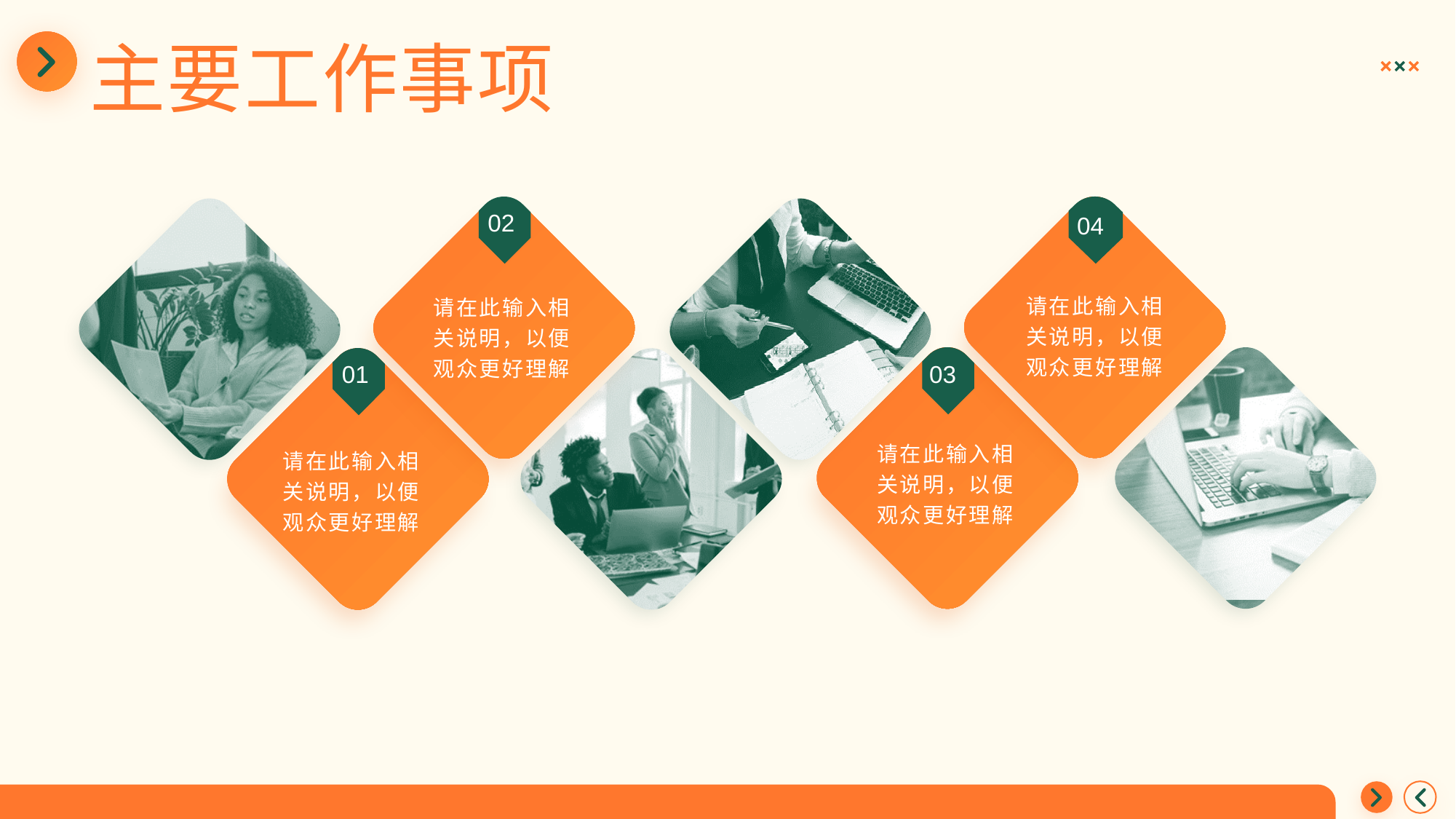

主要工作事项

02

04
请在此输入相关说明，以便观众更好理解
请在此输入相关说明，以便观众更好理解

01
03

请在此输入相关说明，以便观众更好理解
请在此输入相关说明，以便观众更好理解